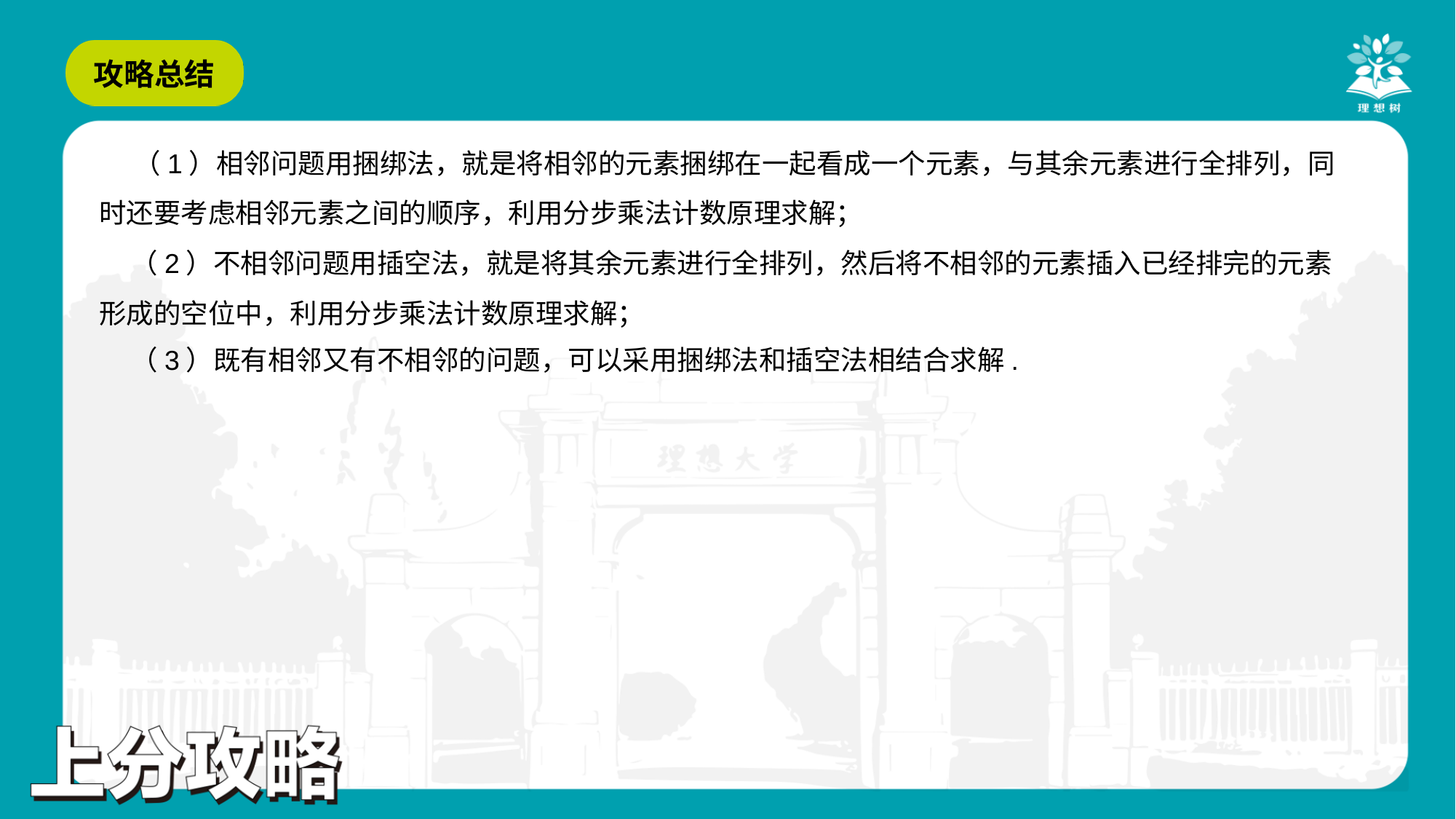

（1）相邻问题用捆绑法，就是将相邻的元素捆绑在一起看成一个元素，与其余元素进行全排列，同
时还要考虑相邻元素之间的顺序，利用分步乘法计数原理求解；
    （2）不相邻问题用插空法，就是将其余元素进行全排列，然后将不相邻的元素插入已经排完的元素
形成的空位中，利用分步乘法计数原理求解；
    （3）既有相邻又有不相邻的问题，可以采用捆绑法和插空法相结合求解.